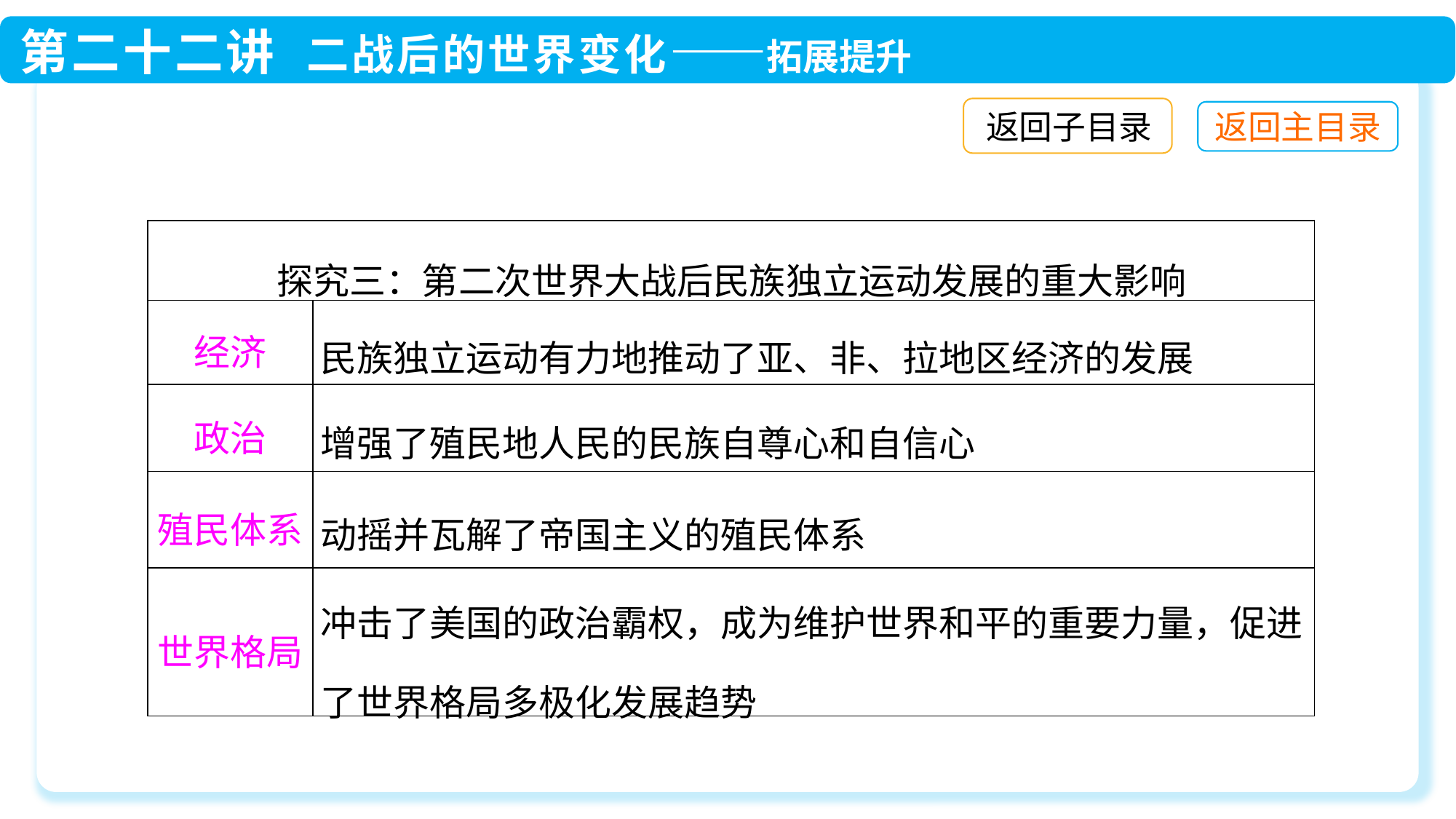

返回子目录
| 探究三：第二次世界大战后民族独立运动发展的重大影响 |  |
| --- | --- |
| 经济 | 民族独立运动有力地推动了亚、非、拉地区经济的发展 |
| 政治 | 增强了殖民地人民的民族自尊心和自信心 |
| 殖民体系 | 动摇并瓦解了帝国主义的殖民体系 |
| 世界格局 | 冲击了美国的政治霸权，成为维护世界和平的重要力量，促进了世界格局多极化发展趋势 |